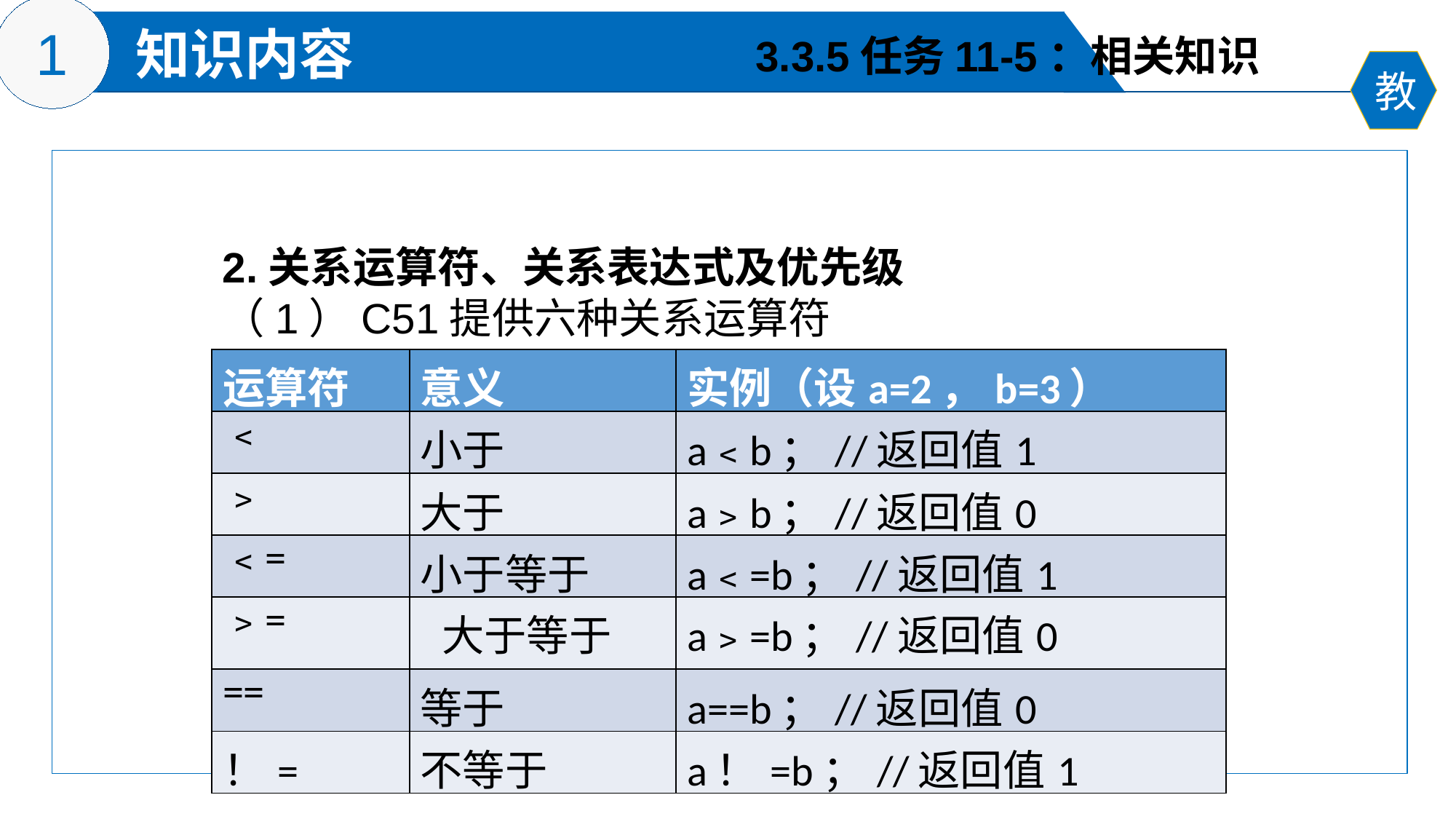

3.3.5任务11-5：相关知识
2.关系运算符、关系表达式及优先级
（1）C51提供六种关系运算符
| 运算符 | 意义 | 实例（设a=2，b=3） |
| --- | --- | --- |
| ﹤ | 小于 | a﹤b；//返回值1 |
| ﹥ | 大于 | a﹥b；//返回值0 |
| ﹤= | 小于等于 | a﹤=b；//返回值1 |
| ﹥= | 大于等于 | a﹥=b；//返回值0 |
| == | 等于 | a==b；//返回值0 |
| ！= | 不等于 | a！=b；//返回值1 |